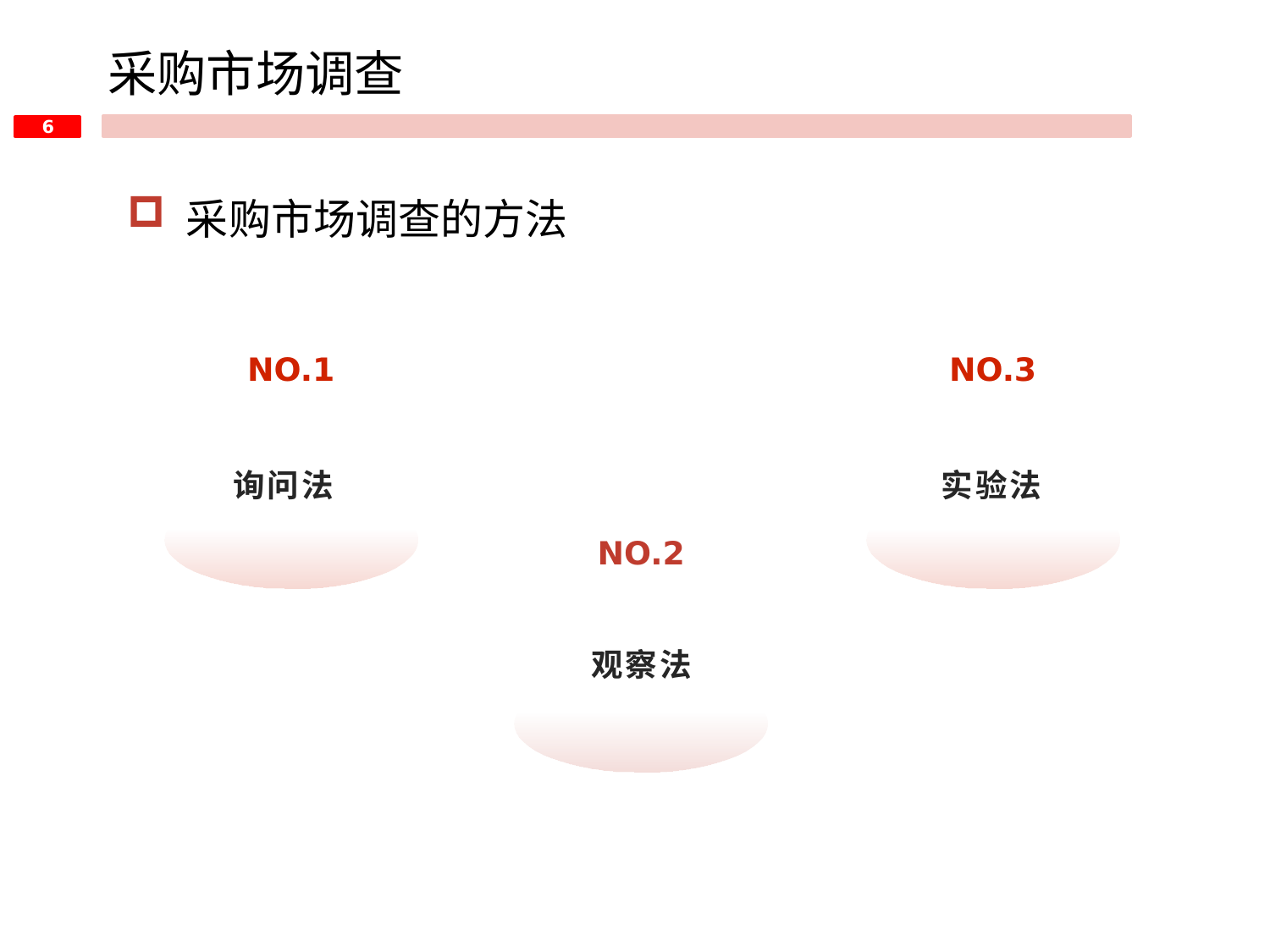

采购市场调查
6
 采购市场调查的方法
NO.1
NO.3

实验法
询问法

NO.2

观察法